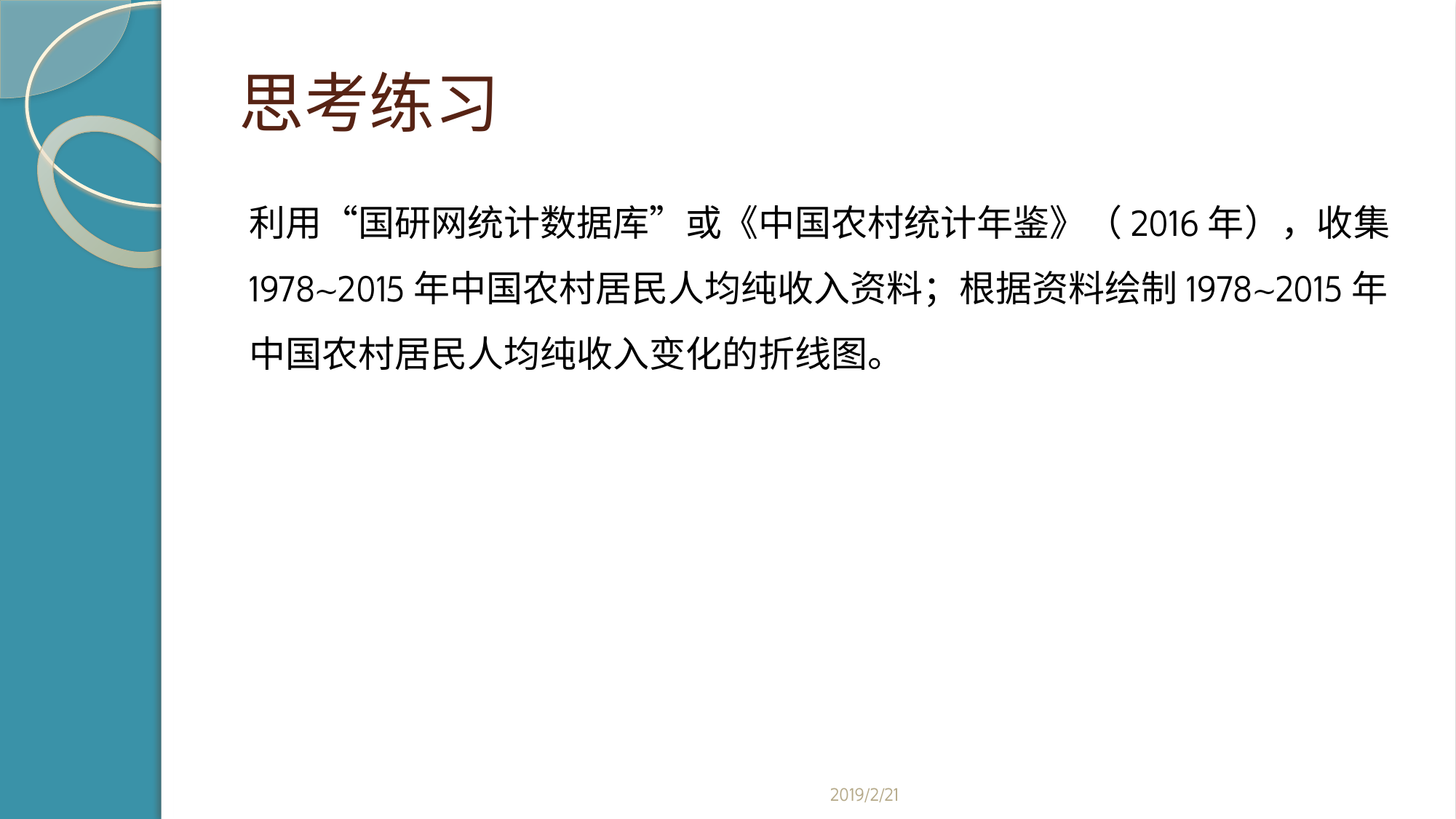

# 思考练习
利用“国研网统计数据库”或《中国农村统计年鉴》（2016年），收集1978~2015年中国农村居民人均纯收入资料；根据资料绘制1978~2015年中国农村居民人均纯收入变化的折线图。
2019/2/21